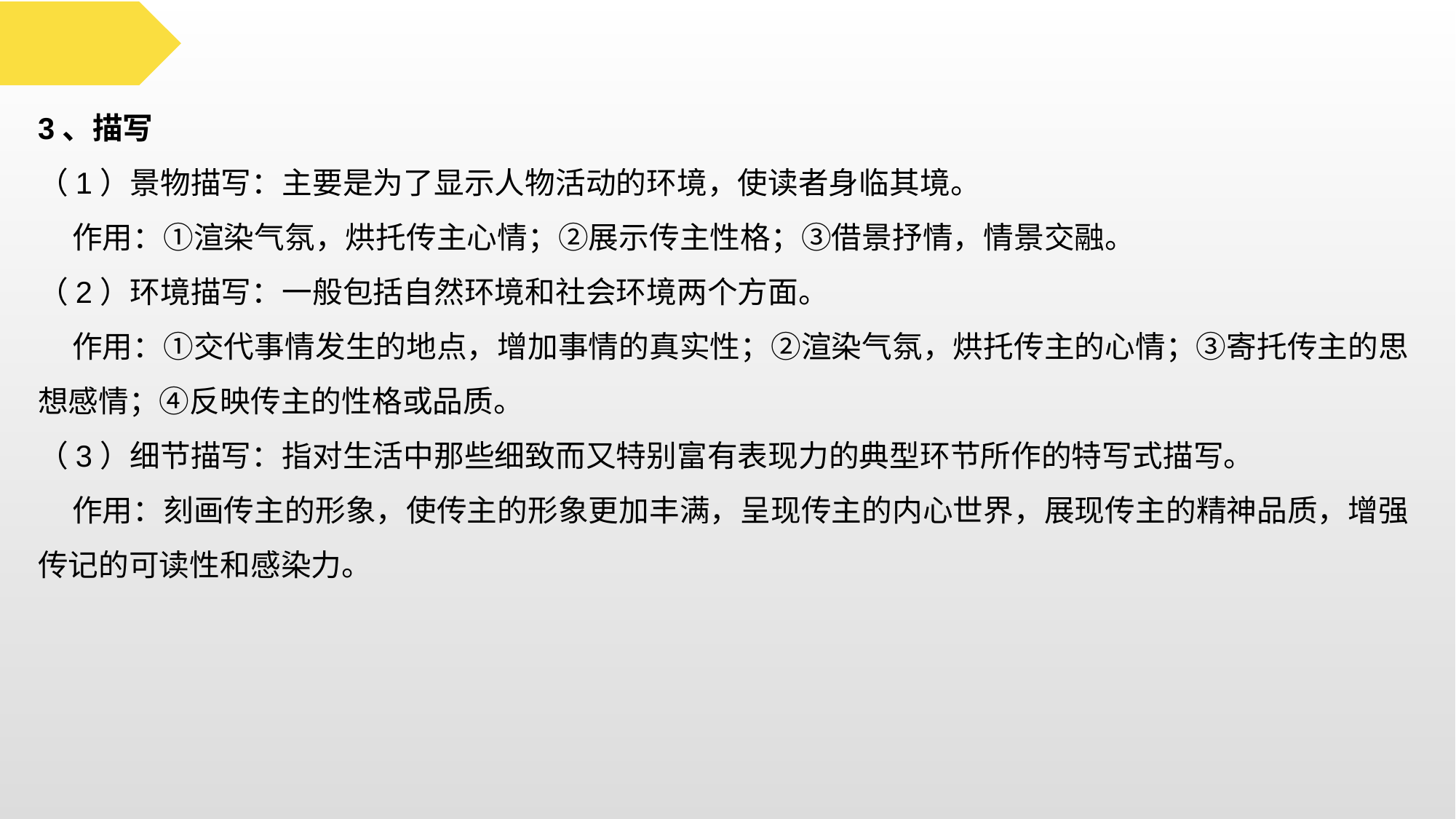

3、描写
（1）景物描写：主要是为了显示人物活动的环境，使读者身临其境。
    作用：①渲染气氛，烘托传主心情；②展示传主性格；③借景抒情，情景交融。
（2）环境描写：一般包括自然环境和社会环境两个方面。
    作用：①交代事情发生的地点，增加事情的真实性；②渲染气氛，烘托传主的心情；③寄托传主的思想感情；④反映传主的性格或品质。
（3）细节描写：指对生活中那些细致而又特别富有表现力的典型环节所作的特写式描写。
    作用：刻画传主的形象，使传主的形象更加丰满，呈现传主的内心世界，展现传主的精神品质，增强传记的可读性和感染力。